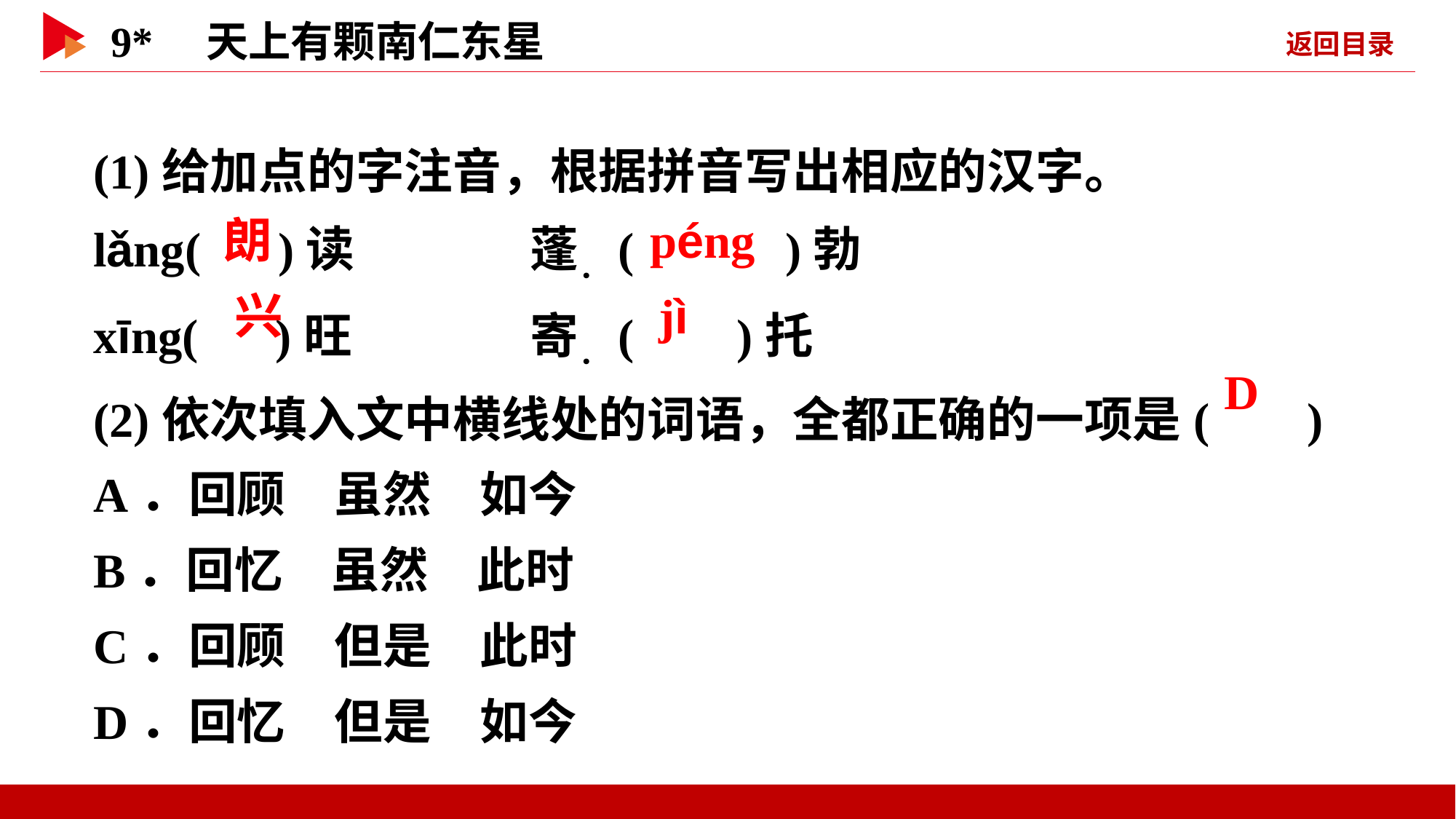

(1)给加点的字注音，根据拼音写出相应的汉字。
lǎng(      )读　　　	蓬．(            )勃
xīng(      )旺              	寄．(        )托
(2)依次填入文中横线处的词语，全都正确的一项是(        )
A．回顾　虽然　如今
B．回忆　虽然　此时
C．回顾　但是　此时
D．回忆　但是　如今
   朗
 péng
   兴
 jì
   D